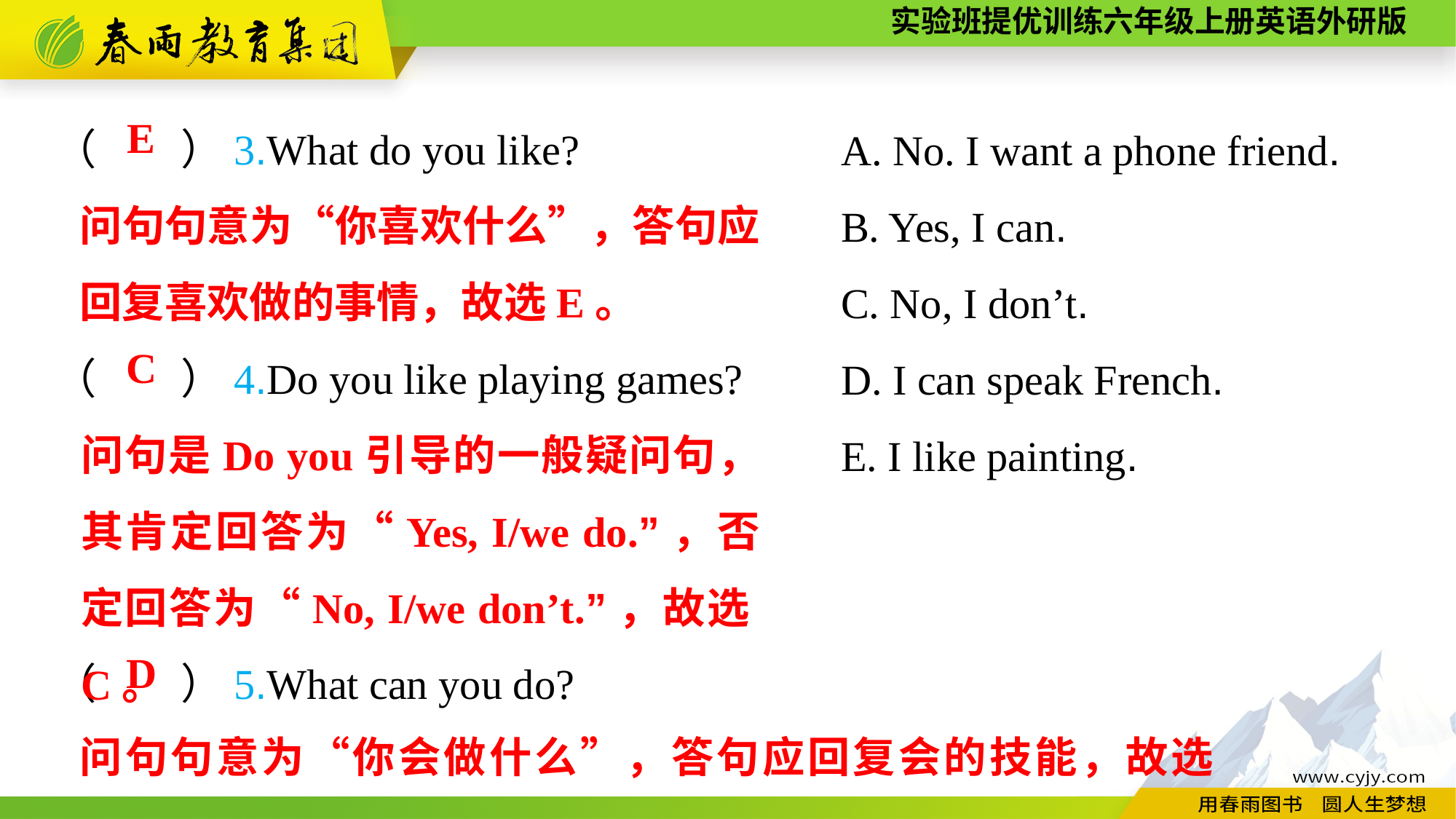

（　　）3.What do you like?

（　　）4.Do you like playing games?

（　　）5.What can you do?
A. No. I want a phone friend.
B. Yes, I can.
C. No, I don’t.
D. I can speak French.
E. I like painting.
E
问句句意为“你喜欢什么”，答句应回复喜欢做的事情，故选E。
C
问句是Do you引导的一般疑问句，其肯定回答为“Yes, I/we do.”，否定回答为“No, I/we don’t.”，故选C。
D
问句句意为“你会做什么”，答句应回复会的技能，故选D。